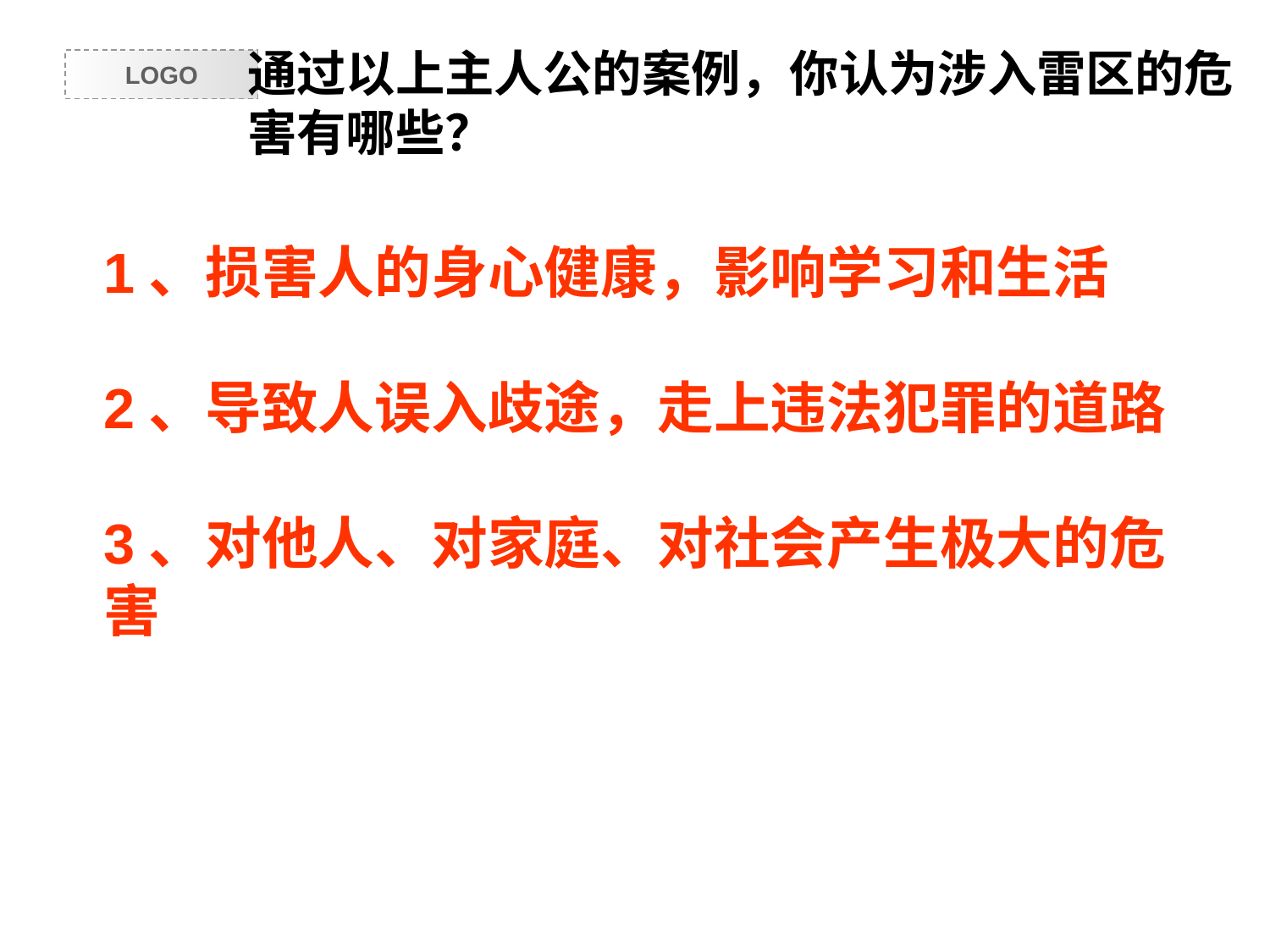

通过以上主人公的案例，你认为涉入雷区的危害有哪些？
LOGO

1、损害人的身心健康，影响学习和生活

2、导致人误入歧途，走上违法犯罪的道路

3、对他人、对家庭、对社会产生极大的危害
单击此处添加标题文字